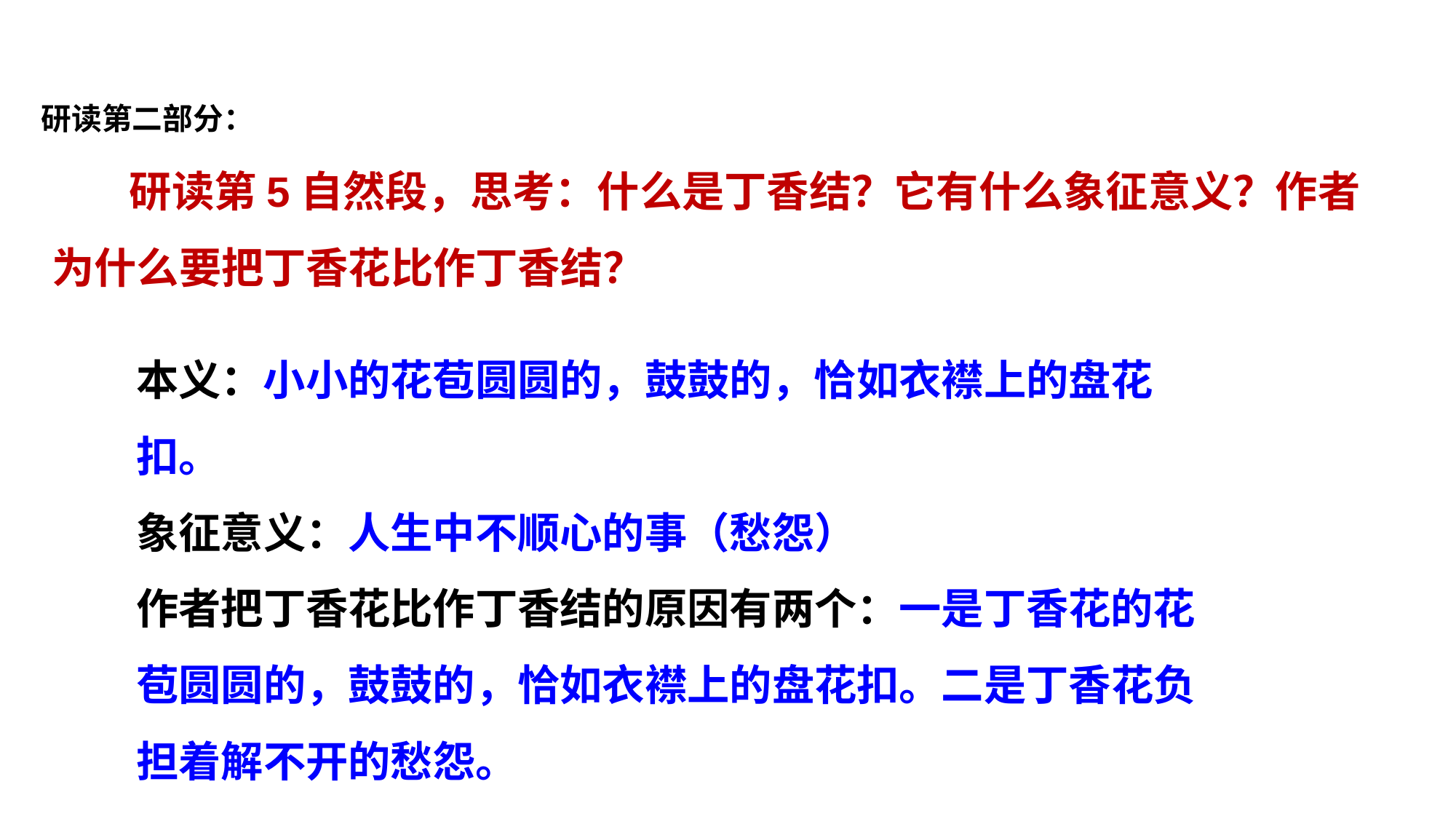

研读第二部分：
       研读第5自然段，思考：什么是丁香结？它有什么象征意义？作者为什么要把丁香花比作丁香结？

本义：小小的花苞圆圆的，鼓鼓的，恰如衣襟上的盘花扣。
象征意义：人生中不顺心的事（愁怨）
作者把丁香花比作丁香结的原因有两个：一是丁香花的花苞圆圆的，鼓鼓的，恰如衣襟上的盘花扣。二是丁香花负担着解不开的愁怨。